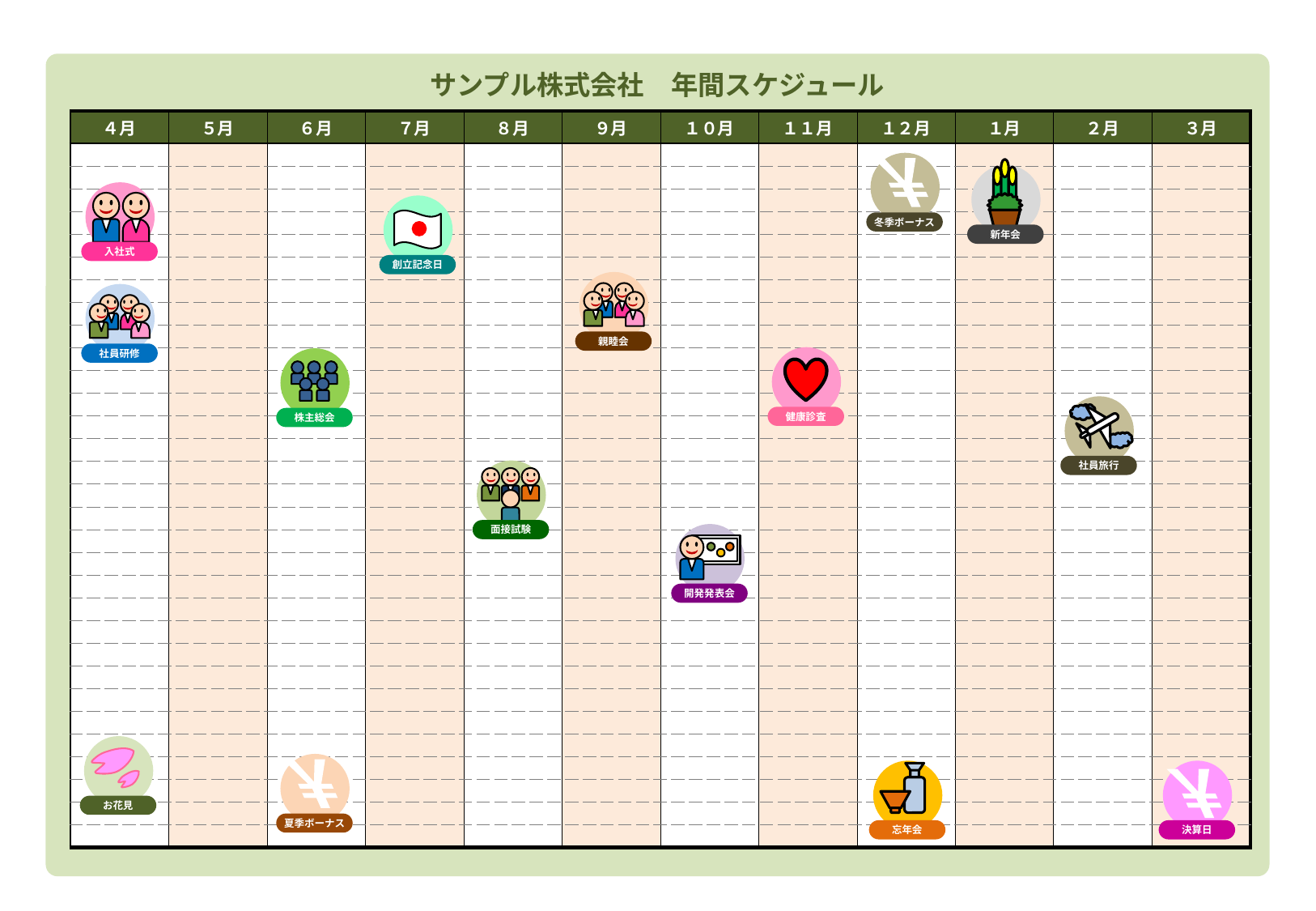

サンプル株式会社　年間スケジュール
| ４月 | ５月 | ６月 | ７月 | ８月 | ９月 | １０月 | １１月 | １２月 | １月 | ２月 | ３月 |
| --- | --- | --- | --- | --- | --- | --- | --- | --- | --- | --- | --- |
|  |  |  |  |  |  |  |  |  |  |  |  |
|  |  |  |  |  |  |  |  |  |  |  |  |
|  |  |  |  |  |  |  |  |  |  |  |  |
|  |  |  |  |  |  |  |  |  |  |  |  |
|  |  |  |  |  |  |  |  |  |  |  |  |
|  |  |  |  |  |  |  |  |  |  |  |  |
|  |  |  |  |  |  |  |  |  |  |  |  |
|  |  |  |  |  |  |  |  |  |  |  |  |
|  |  |  |  |  |  |  |  |  |  |  |  |
|  |  |  |  |  |  |  |  |  |  |  |  |
|  |  |  |  |  |  |  |  |  |  |  |  |
|  |  |  |  |  |  |  |  |  |  |  |  |
|  |  |  |  |  |  |  |  |  |  |  |  |
|  |  |  |  |  |  |  |  |  |  |  |  |
|  |  |  |  |  |  |  |  |  |  |  |  |
|  |  |  |  |  |  |  |  |  |  |  |  |
|  |  |  |  |  |  |  |  |  |  |  |  |
|  |  |  |  |  |  |  |  |  |  |  |  |
|  |  |  |  |  |  |  |  |  |  |  |  |
|  |  |  |  |  |  |  |  |  |  |  |  |
|  |  |  |  |  |  |  |  |  |  |  |  |
|  |  |  |  |  |  |  |  |  |  |  |  |
|  |  |  |  |  |  |  |  |  |  |  |  |
|  |  |  |  |  |  |  |  |  |  |  |  |
|  |  |  |  |  |  |  |  |  |  |  |  |
|  |  |  |  |  |  |  |  |  |  |  |  |
|  |  |  |  |  |  |  |  |  |  |  |  |
|  |  |  |  |  |  |  |  |  |  |  |  |
|  |  |  |  |  |  |  |  |  |  |  |  |
|  |  |  |  |  |  |  |  |  |  |  |  |
|  |  |  |  |  |  |  |  |  |  |  |  |

￥
冬季ボーナス

新年会

入社式

創立記念日

親睦会

社員研修

健康診査

株主総会

社員旅行

面接試験

開発発表会

お花見

￥
夏季ボーナス

忘年会

￥
決算日